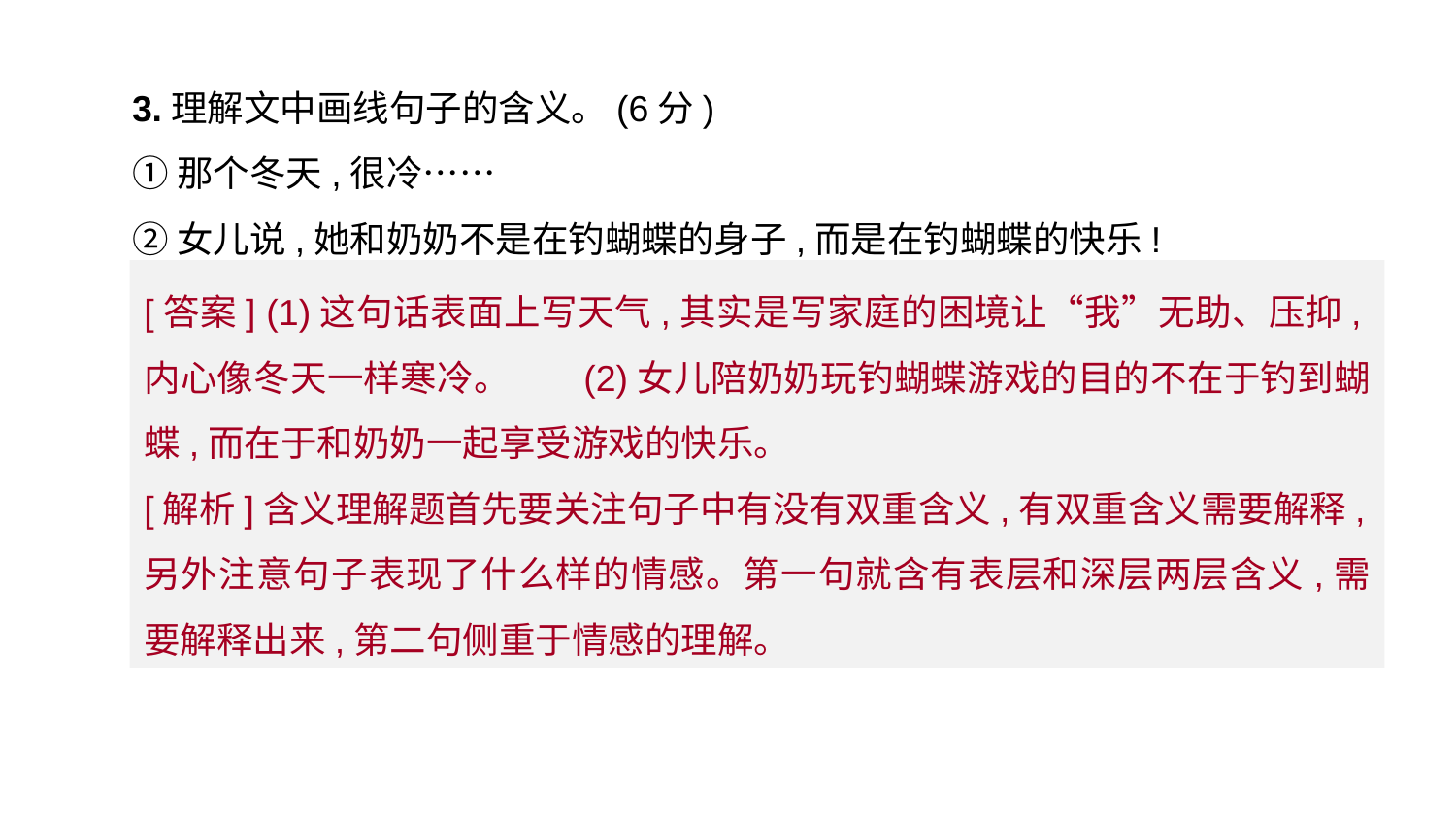

3.理解文中画线句子的含义。(6分)
①那个冬天,很冷……
②女儿说,她和奶奶不是在钓蝴蝶的身子,而是在钓蝴蝶的快乐!
[答案] (1)这句话表面上写天气,其实是写家庭的困境让“我”无助、压抑,内心像冬天一样寒冷。	(2)女儿陪奶奶玩钓蝴蝶游戏的目的不在于钓到蝴蝶,而在于和奶奶一起享受游戏的快乐。
[解析]含义理解题首先要关注句子中有没有双重含义,有双重含义需要解释,另外注意句子表现了什么样的情感。第一句就含有表层和深层两层含义,需要解释出来,第二句侧重于情感的理解。